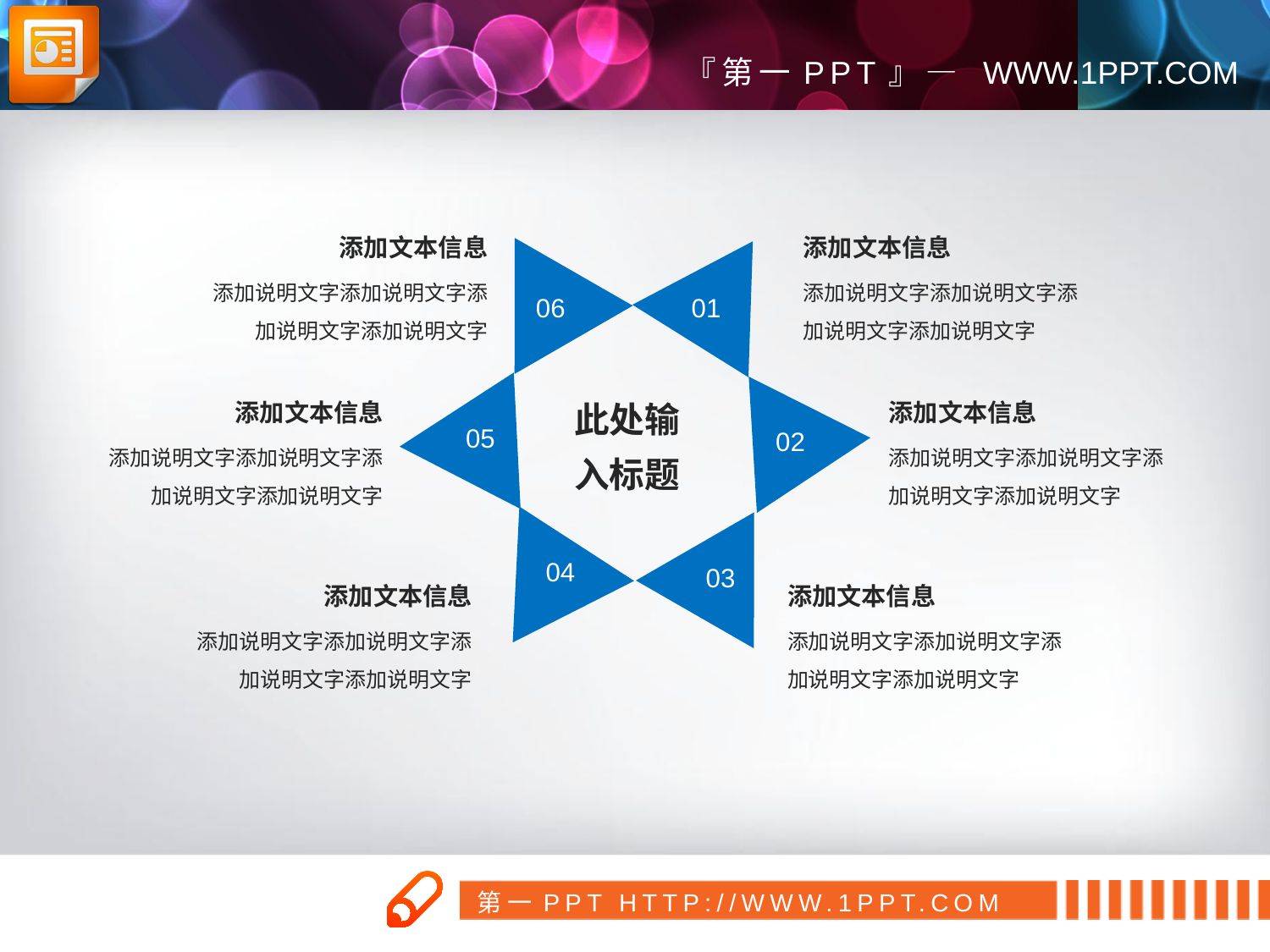

添加文本信息
添加说明文字添加说明文字添加说明文字添加说明文字
添加文本信息
添加说明文字添加说明文字添加说明文字添加说明文字

06

01
此处输
入标题

02

05
添加文本信息
添加说明文字添加说明文字添加说明文字添加说明文字
添加文本信息
添加说明文字添加说明文字添加说明文字添加说明文字

04

03
添加文本信息
添加说明文字添加说明文字添加说明文字添加说明文字
添加文本信息
添加说明文字添加说明文字添加说明文字添加说明文字